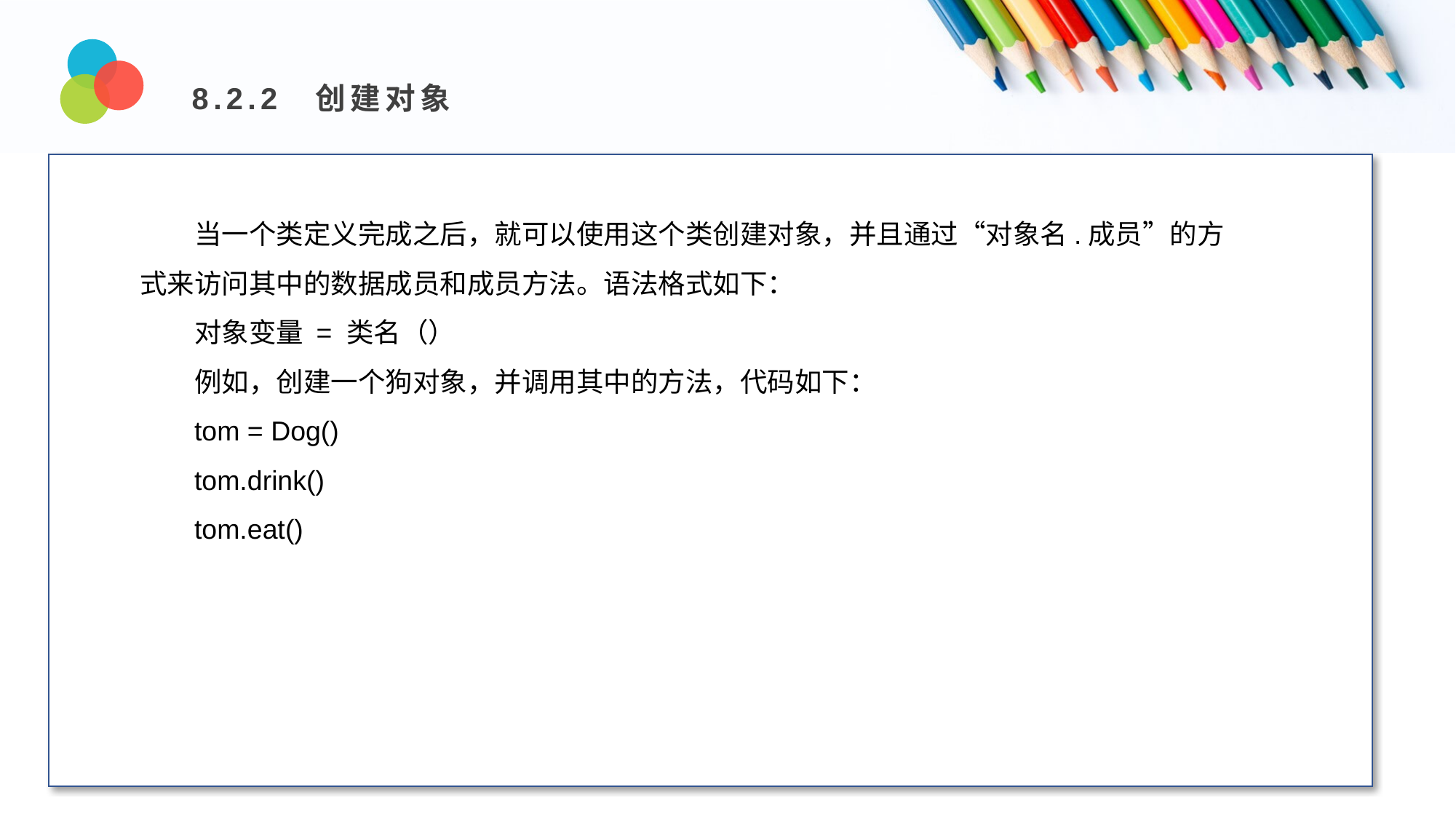

8.2.2  创建对象
Design and Production
当一个类定义完成之后，就可以使用这个类创建对象，并且通过“对象名.成员”的方式来访问其中的数据成员和成员方法。语法格式如下：
对象变量 = 类名（）
例如，创建一个狗对象，并调用其中的方法，代码如下：
tom = Dog()
tom.drink()
tom.eat()